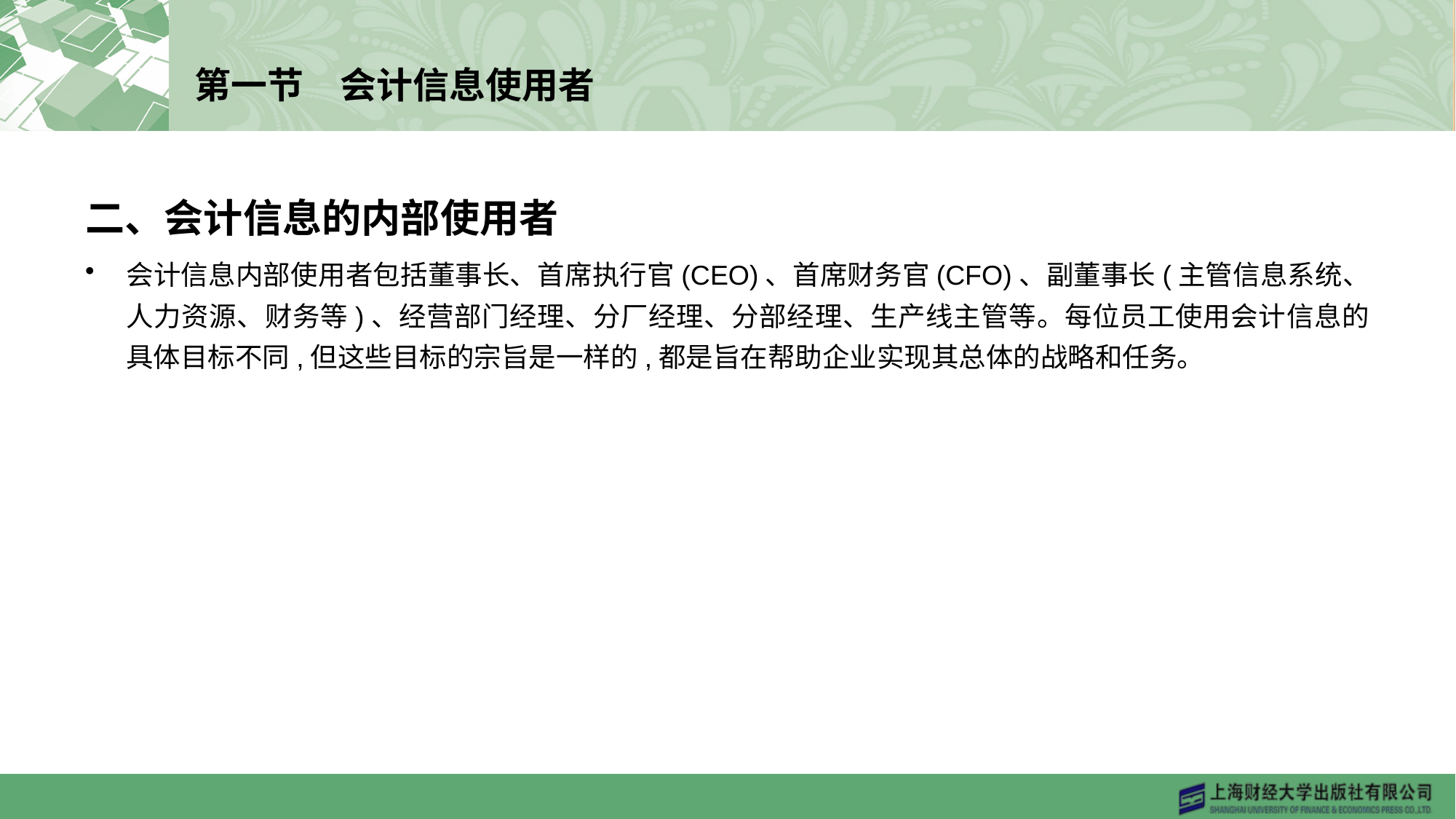

# 第一节　会计信息使用者
二、会计信息的内部使用者
会计信息内部使用者包括董事长、首席执行官(CEO)、首席财务官(CFO)、副董事长(主管信息系统、人力资源、财务等)、经营部门经理、分厂经理、分部经理、生产线主管等。每位员工使用会计信息的具体目标不同,但这些目标的宗旨是一样的,都是旨在帮助企业实现其总体的战略和任务。